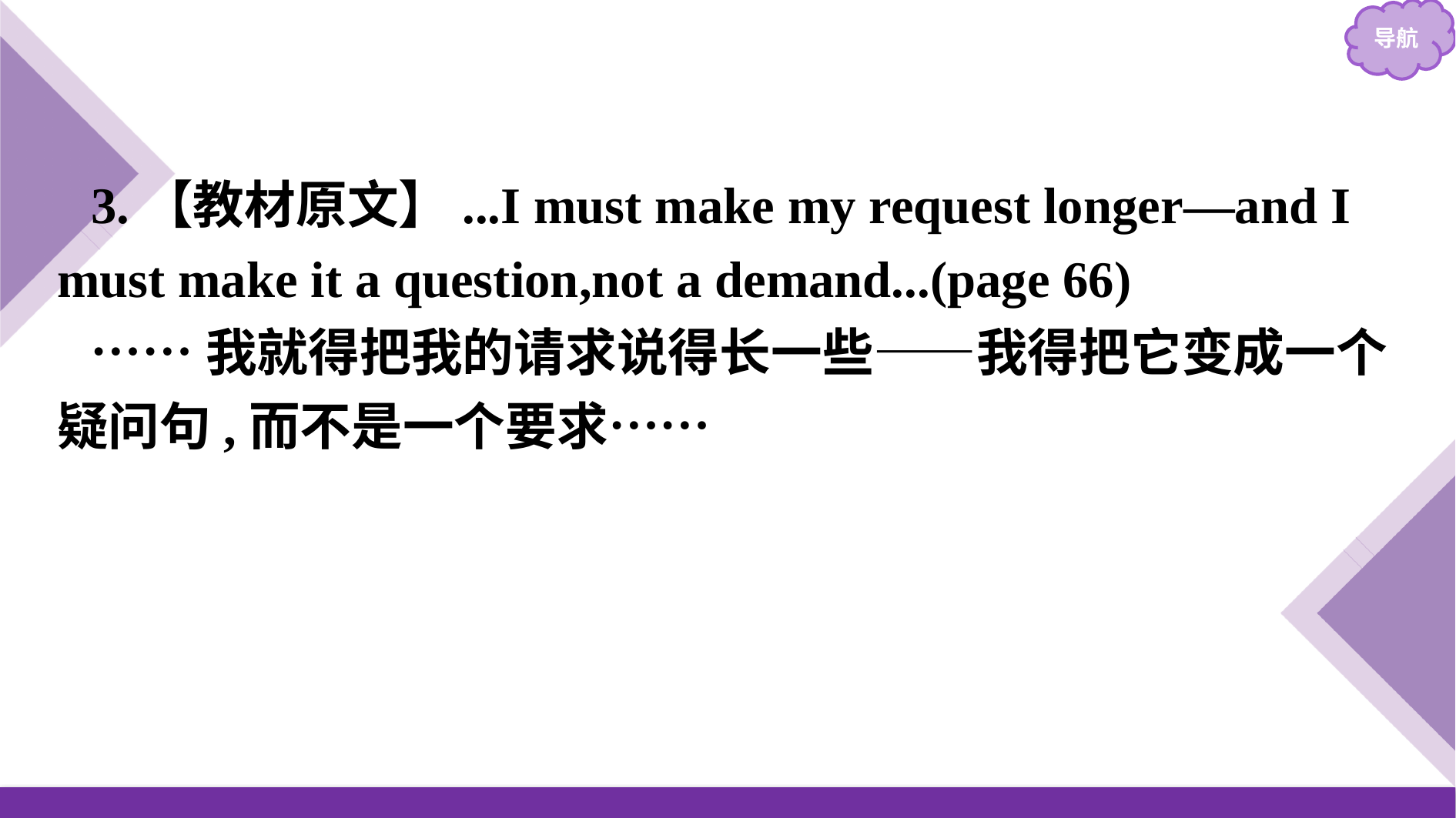

3.【教材原文】...I must make my request longer—and I must make it a question,not a demand...(page 66)
……我就得把我的请求说得长一些——我得把它变成一个疑问句,而不是一个要求……